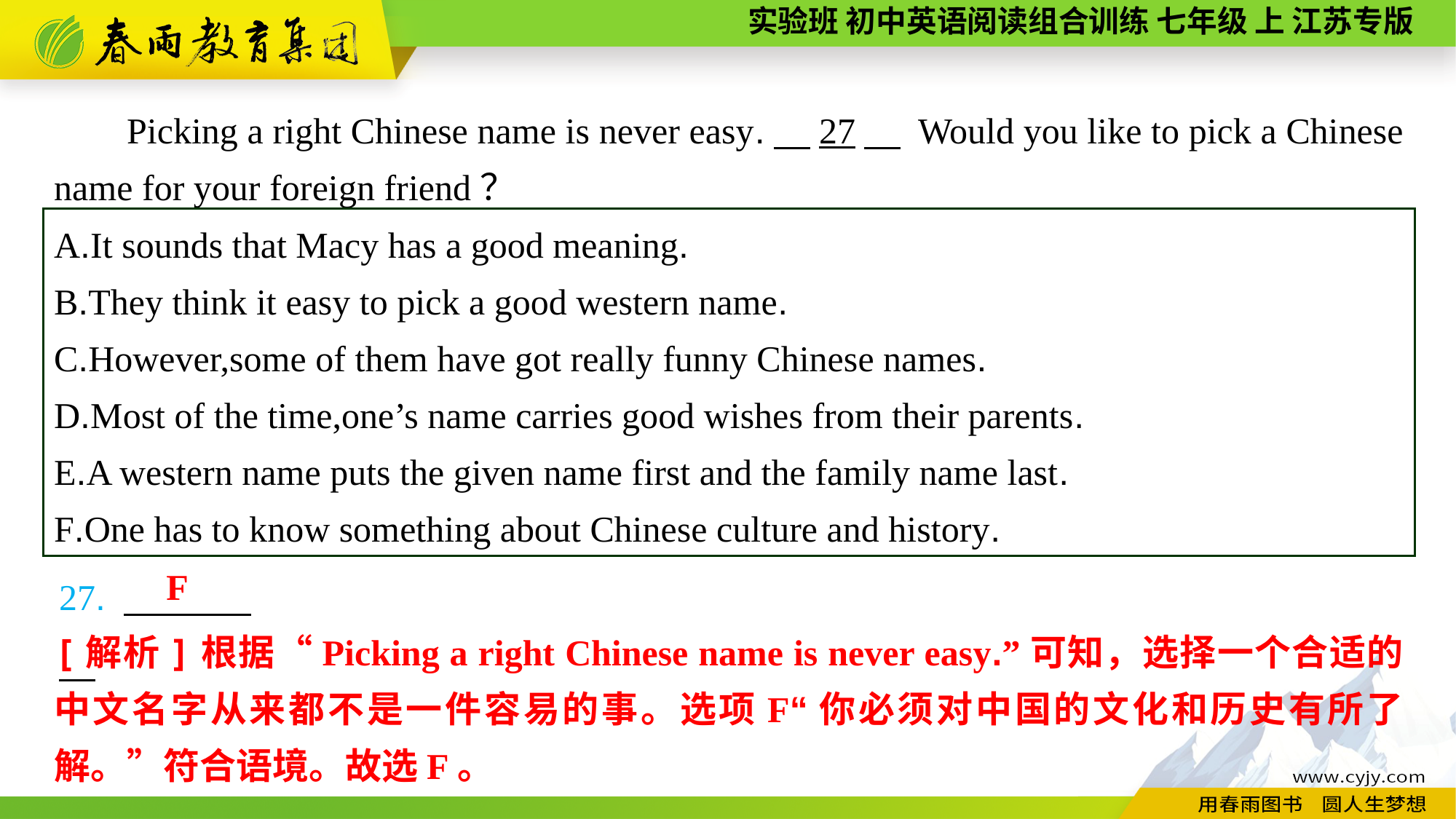

Picking a right Chinese name is never easy.　27　 Would you like to pick a Chinese name for your foreign friend？
A.It sounds that Macy has a good meaning.
B.They think it easy to pick a good western name.
C.However,some of them have got really funny Chinese names.
D.Most of the time,one’s name carries good wishes from their parents.
E.A western name puts the given name first and the family name last.
F.One has to know something about Chinese culture and history.

27.
F
[解析]根据“Picking a right Chinese name is never easy.”可知，选择一个合适的中文名字从来都不是一件容易的事。选项F“你必须对中国的文化和历史有所了解。”符合语境。故选F。